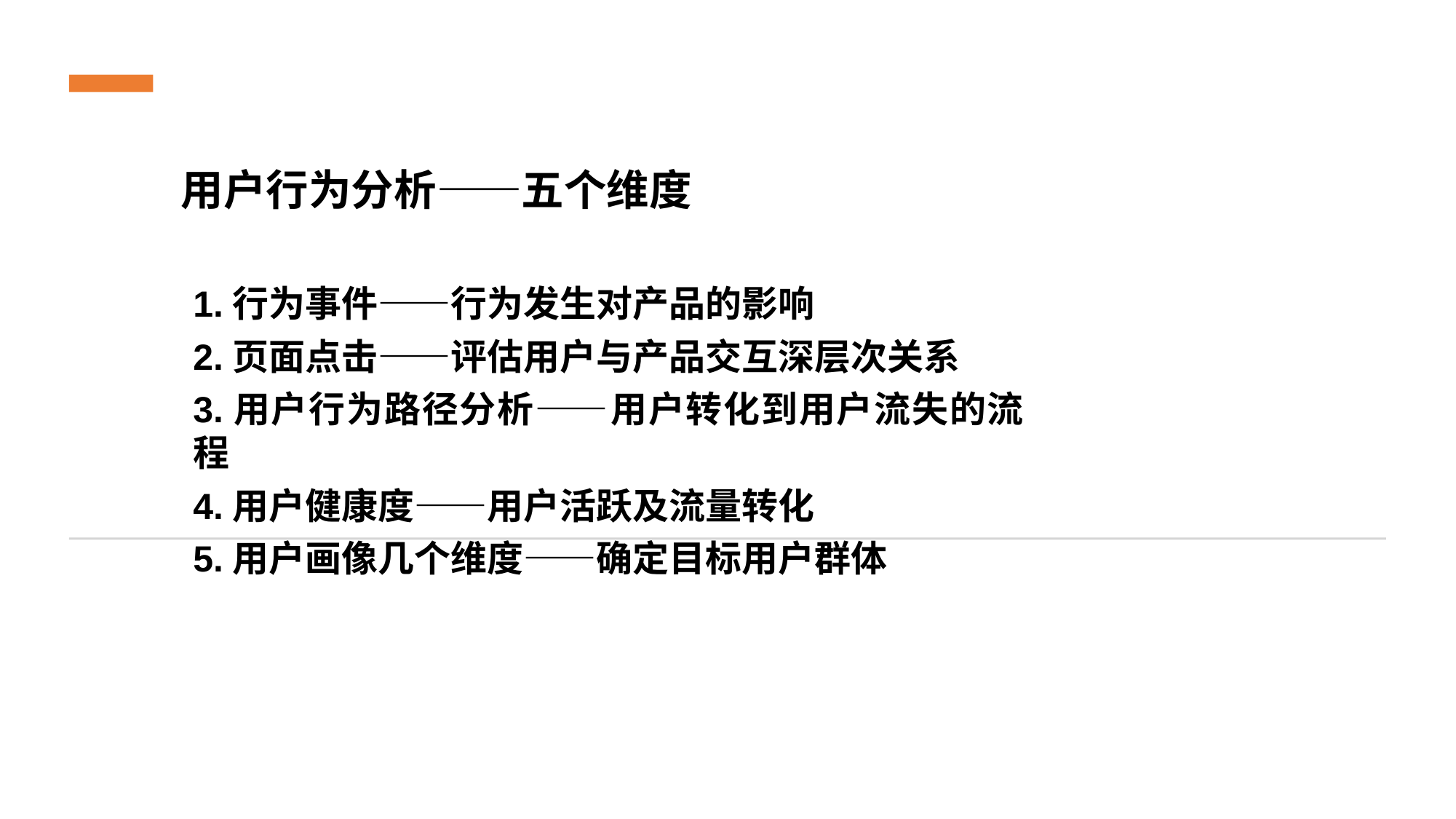

用户行为分析——五个维度
1.行为事件——行为发生对产品的影响
2.页面点击——评估用户与产品交互深层次关系
3.用户行为路径分析——用户转化到用户流失的流程
4.用户健康度——用户活跃及流量转化
5.用户画像几个维度——确定目标用户群体